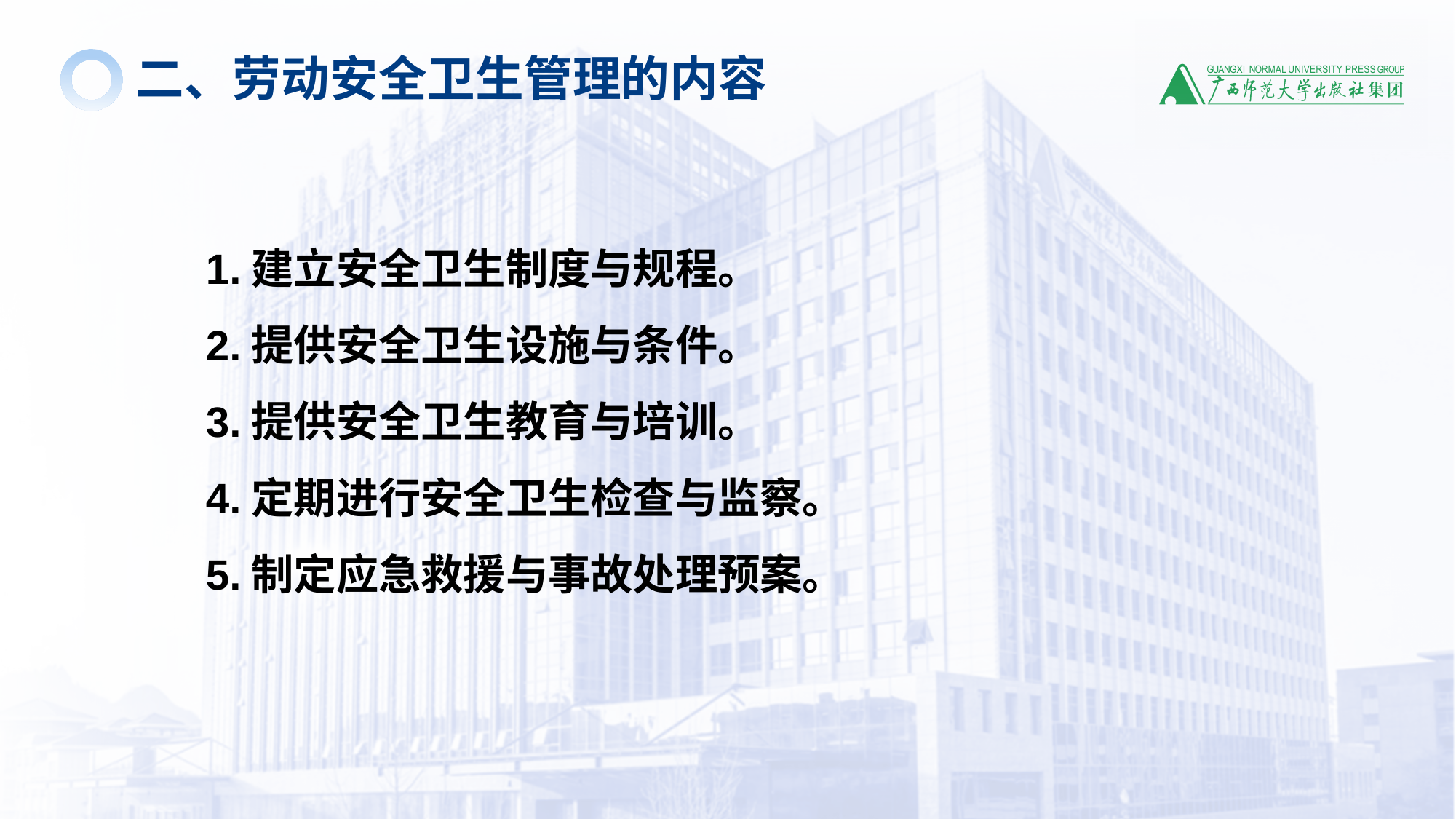

二、劳动安全卫生管理的内容

1.建立安全卫生制度与规程。
2.提供安全卫生设施与条件。
3.提供安全卫生教育与培训。
4.定期进行安全卫生检查与监察。
5.制定应急救援与事故处理预案。